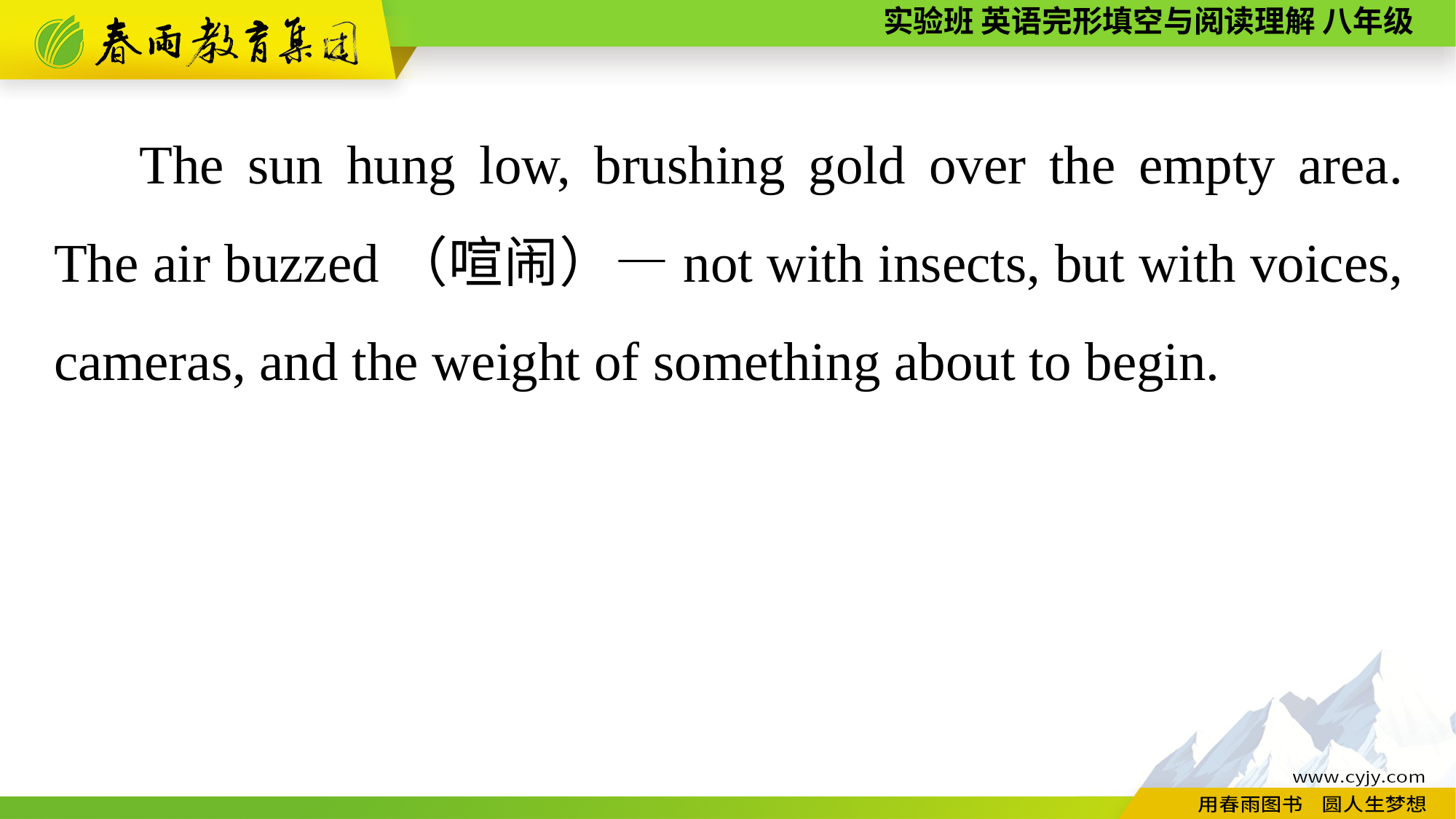

The sun hung low, brushing gold over the empty area. The air buzzed（喧闹）—not with insects, but with voices, cameras, and the weight of something about to begin.